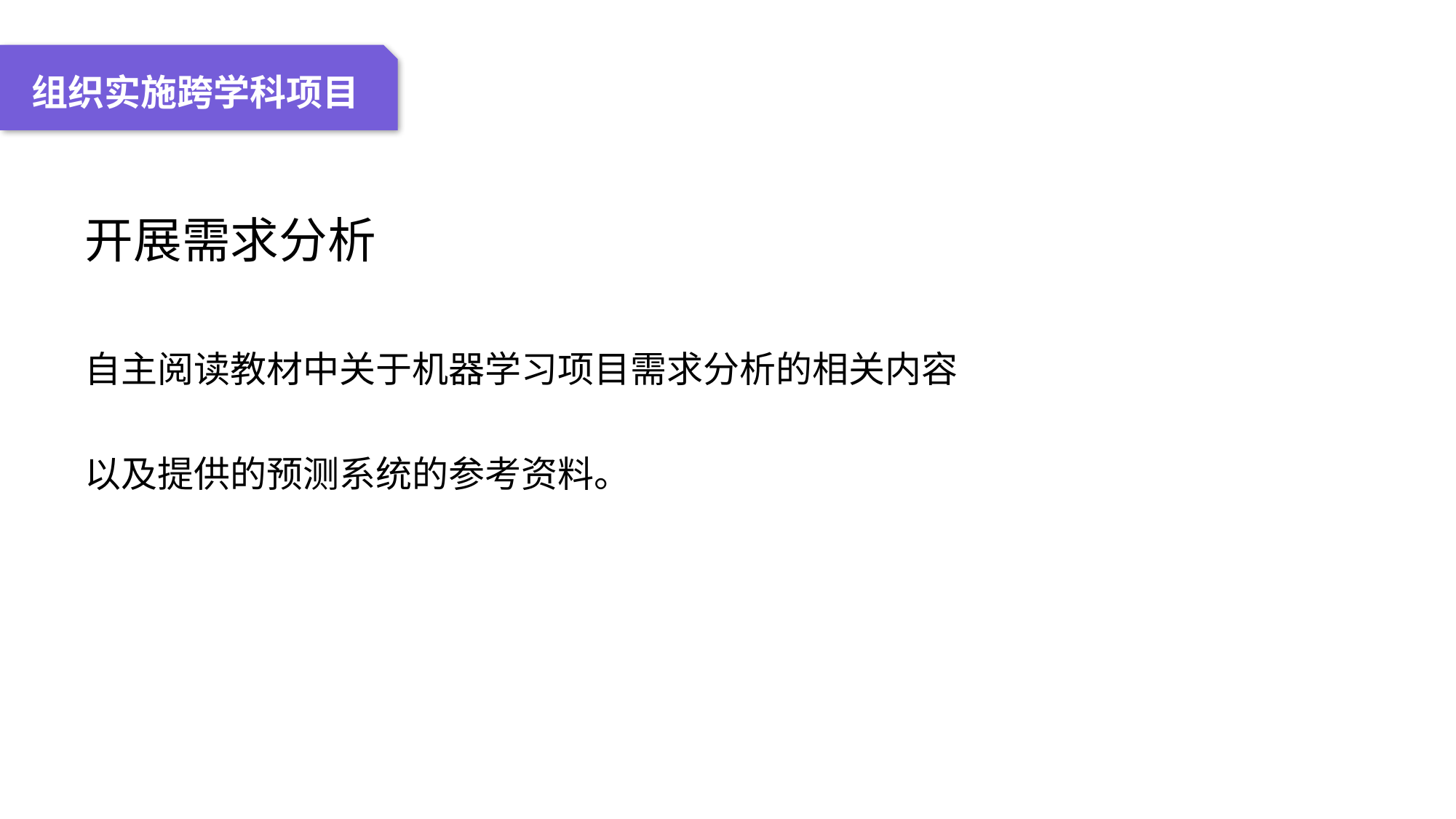

04 名词解释
01 准备过程
02 整体结构
03 重点说明
组织实施跨学科项目
开展需求分析

自主阅读教材中关于机器学习项目需求分析的相关内容

以及提供的预测系统的参考资料。